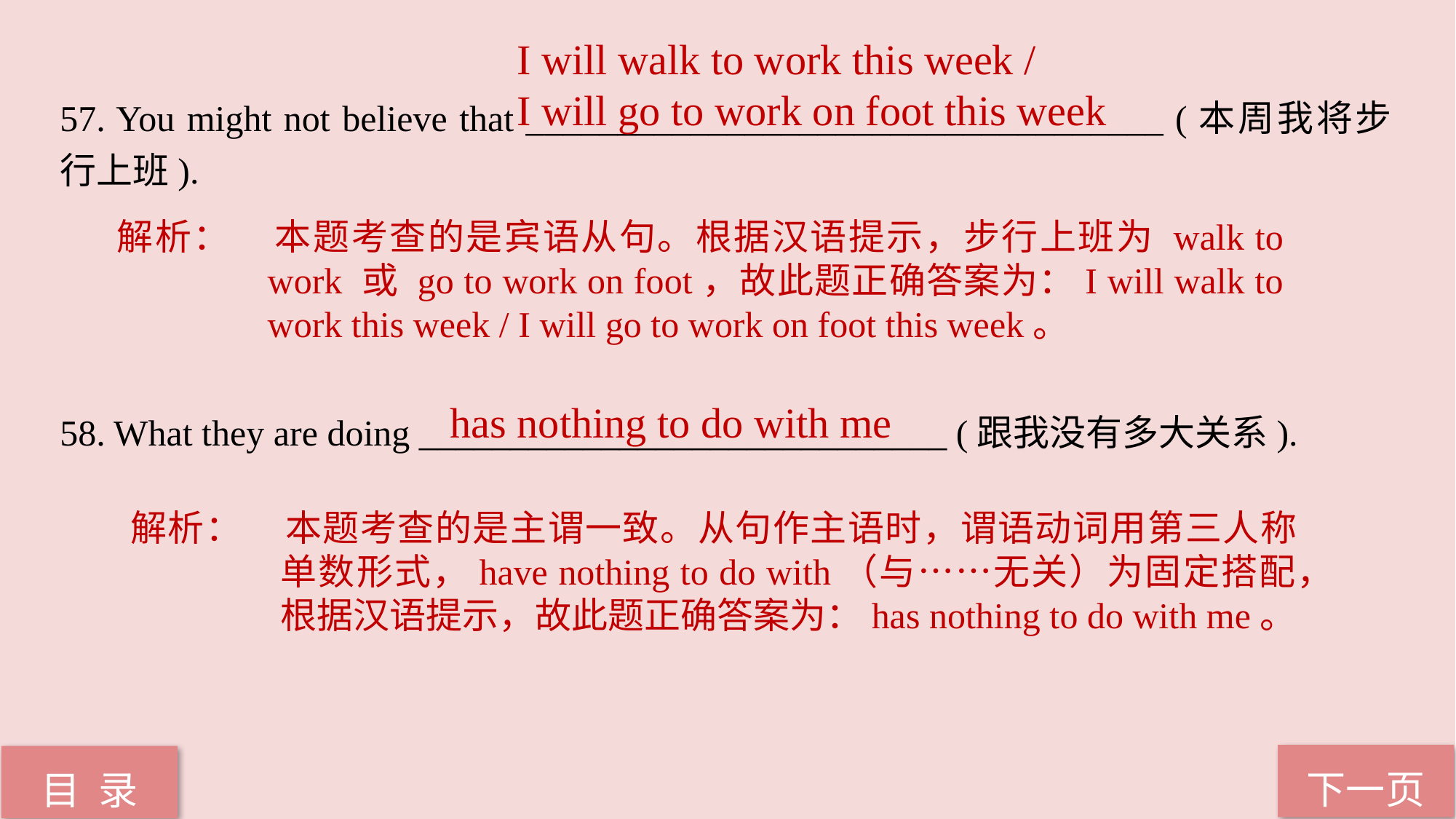

I will walk to work this week /
I will go to work on foot this week
57. You might not believe that ___________________________________ (本周我将步行上班).

58. What they are doing _____________________________ (跟我没有多大关系).
解析：	本题考查的是宾语从句。根据汉语提示，步行上班为 walk to work 或 go to work on foot，故此题正确答案为：I will walk to work this week / I will go to work on foot this week。
 has nothing to do with me
解析：	本题考查的是主谓一致。从句作主语时，谓语动词用第三人称单数形式，have nothing to do with（与……无关）为固定搭配，根据汉语提示，故此题正确答案为：has nothing to do with me。